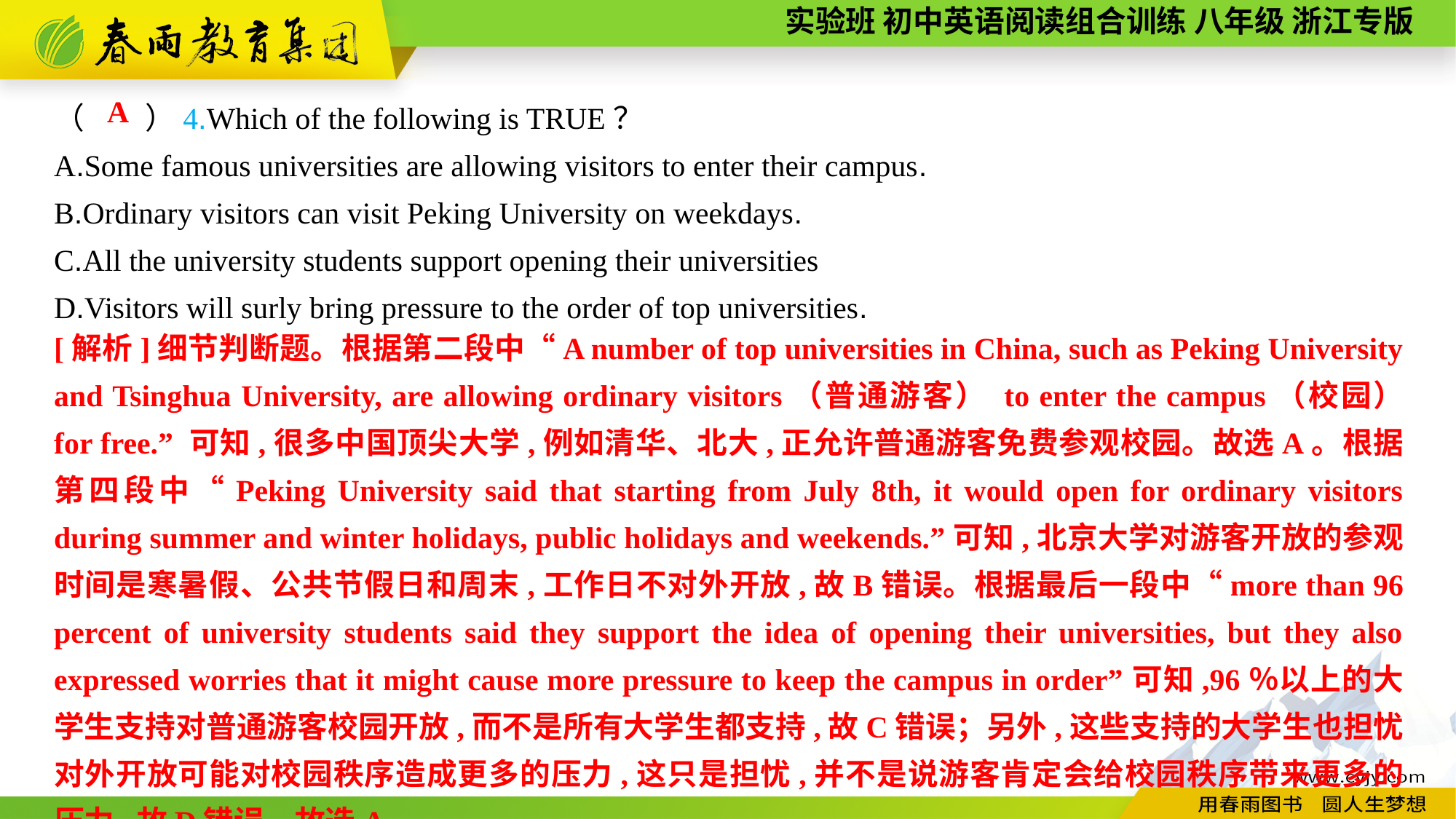

（　　）4.Which of the following is TRUE？
A.Some famous universities are allowing visitors to enter their campus.
B.Ordinary visitors can visit Peking University on weekdays.
C.All the university students support opening their universities
D.Visitors will surly bring pressure to the order of top universities.
A
[解析]细节判断题。根据第二段中“A number of top universities in China, such as Peking University and Tsinghua University, are allowing ordinary visitors（普通游客） to enter the campus（校园） for free.” 可知,很多中国顶尖大学,例如清华、北大,正允许普通游客免费参观校园。故选A。根据第四段中“Peking University said that starting from July 8th, it would open for ordinary visitors during summer and winter holidays, public holidays and weekends.”可知,北京大学对游客开放的参观时间是寒暑假、公共节假日和周末,工作日不对外开放,故B错误。根据最后一段中“more than 96 percent of university students said they support the idea of opening their universities, but they also expressed worries that it might cause more pressure to keep the campus in order”可知,96％以上的大学生支持对普通游客校园开放,而不是所有大学生都支持,故C错误；另外,这些支持的大学生也担忧对外开放可能对校园秩序造成更多的压力,这只是担忧,并不是说游客肯定会给校园秩序带来更多的压力,故D错误。故选A。